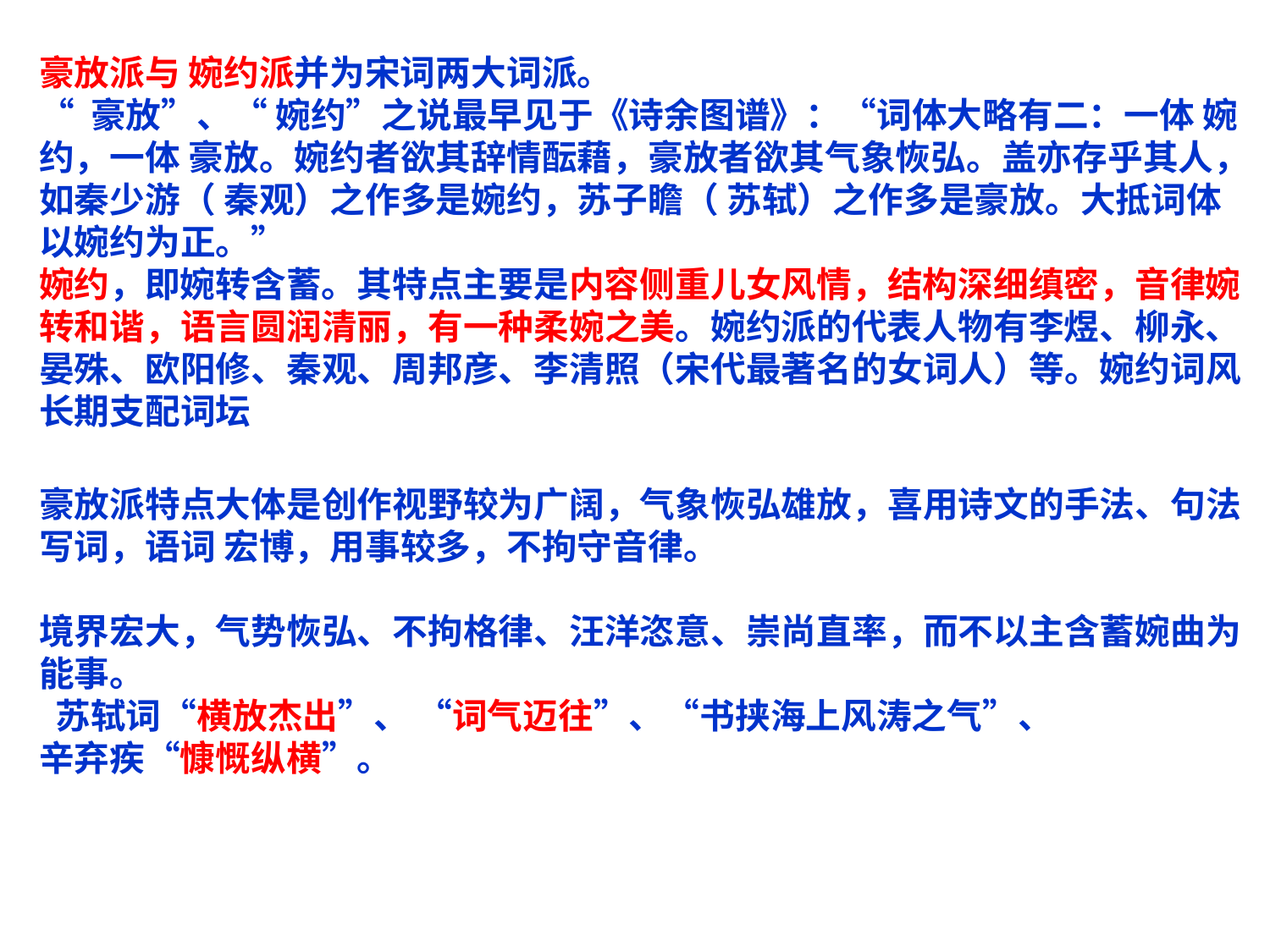

豪放派与 婉约派并为宋词两大词派。
“ 豪放”、“ 婉约”之说最早见于《诗余图谱》：“词体大略有二：一体 婉约，一体 豪放。婉约者欲其辞情酝藉，豪放者欲其气象恢弘。盖亦存乎其人，如秦少游（ 秦观）之作多是婉约，苏子瞻（ 苏轼）之作多是豪放。大抵词体以婉约为正。”
婉约，即婉转含蓄。其特点主要是内容侧重儿女风情，结构深细缜密，音律婉转和谐，语言圆润清丽，有一种柔婉之美。婉约派的代表人物有李煜、柳永、晏殊、欧阳修、秦观、周邦彦、李清照（宋代最著名的女词人）等。婉约词风长期支配词坛

豪放派特点大体是创作视野较为广阔，气象恢弘雄放，喜用诗文的手法、句法写词，语词 宏博，用事较多，不拘守音律。

境界宏大，气势恢弘、不拘格律、汪洋恣意、崇尚直率，而不以主含蓄婉曲为能事。
 苏轼词“横放杰出”、 “词气迈往”、“书挟海上风涛之气”、
辛弃疾“慷慨纵横”。